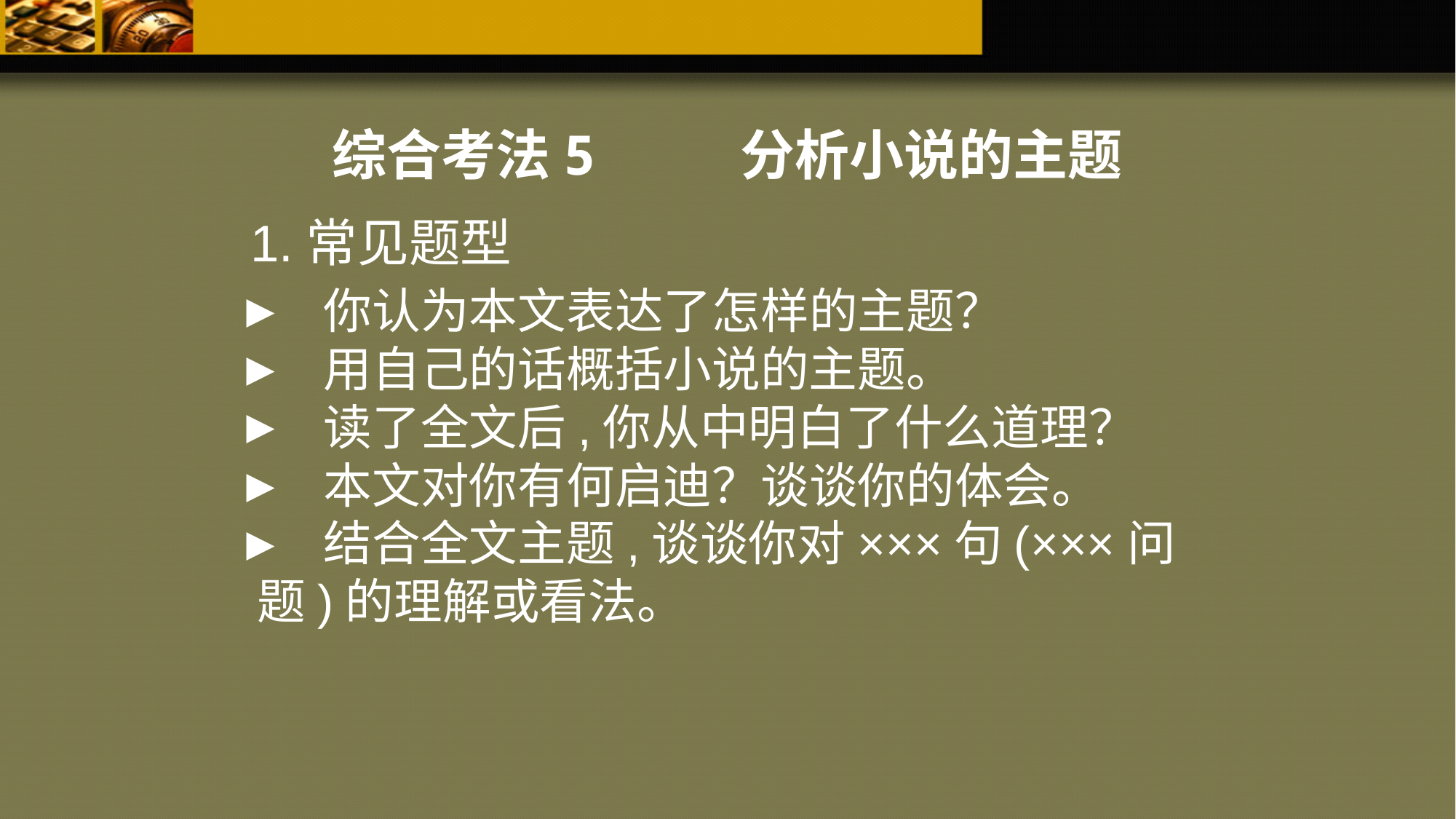

综合考法5    分析小说的主题
1.常见题型

  你认为本文表达了怎样的主题？
  用自己的话概括小说的主题。
  读了全文后,你从中明白了什么道理？
  本文对你有何启迪？谈谈你的体会。
  结合全文主题,谈谈你对×××句(×××问题)的理解或看法。